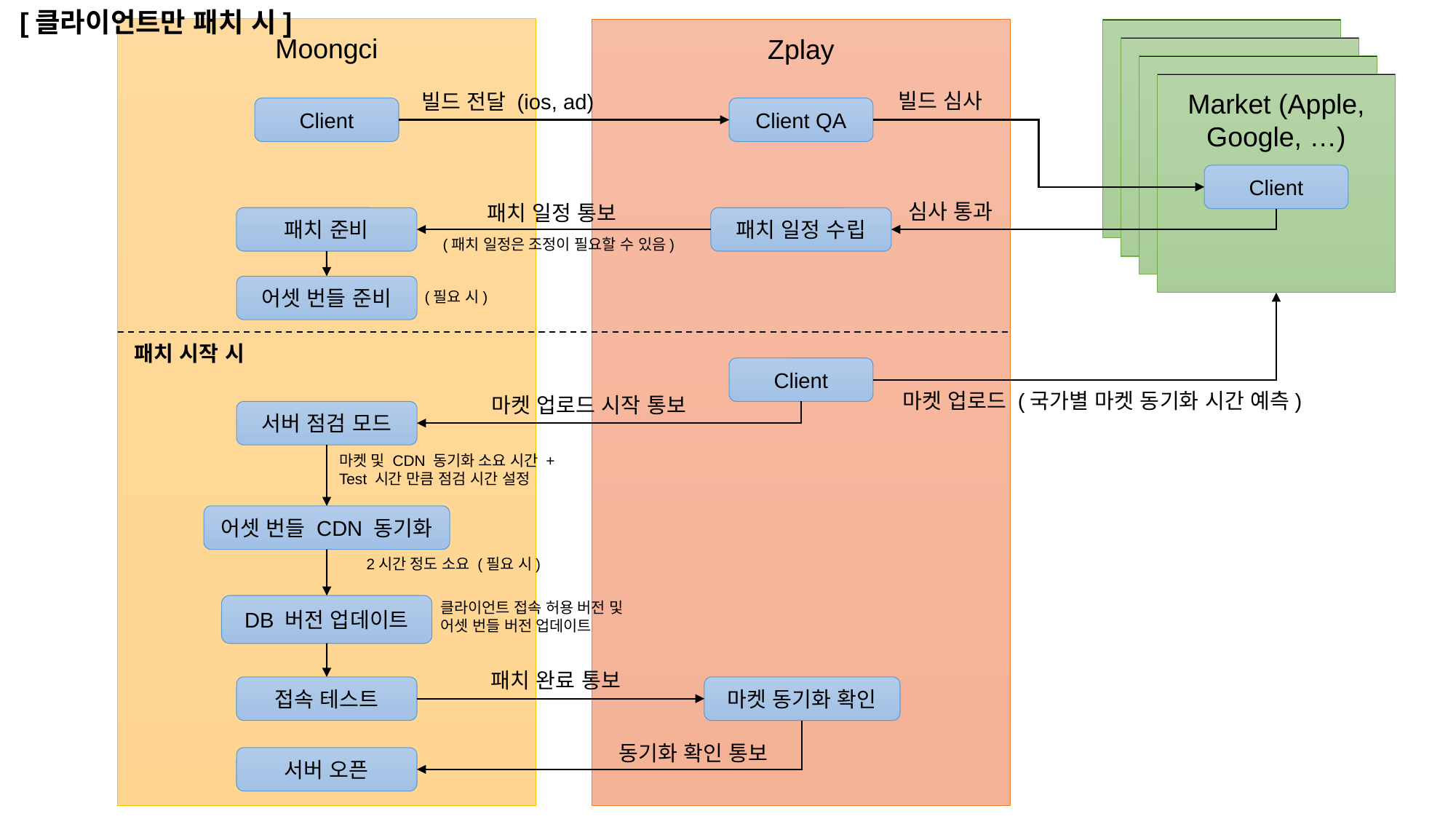

[클라이언트만 패치 시]
Moongci
Zplay
Market (Apple, Google, …)
Market (Apple, Google, …)
Market (Apple, Google, …)
Market (Apple, Google, …)
빌드 심사
빌드 전달 (ios, ad)
Client
Client QA
Client
심사 통과
패치 일정 통보
패치 준비
패치 일정 수립
(패치 일정은 조정이 필요할 수 있음)
어셋 번들 준비
(필요 시)
패치 시작 시
Client
마켓 업로드 (국가별 마켓 동기화 시간 예측)
마켓 업로드 시작 통보
서버 점검 모드
마켓 및 CDN 동기화 소요 시간 + Test 시간 만큼 점검 시간 설정
어셋 번들 CDN 동기화
2시간 정도 소요 (필요 시)
클라이언트 접속 허용 버전 및
어셋 번들 버전 업데이트
DB 버전 업데이트
패치 완료 통보
접속 테스트
마켓 동기화 확인
동기화 확인 통보
서버 오픈